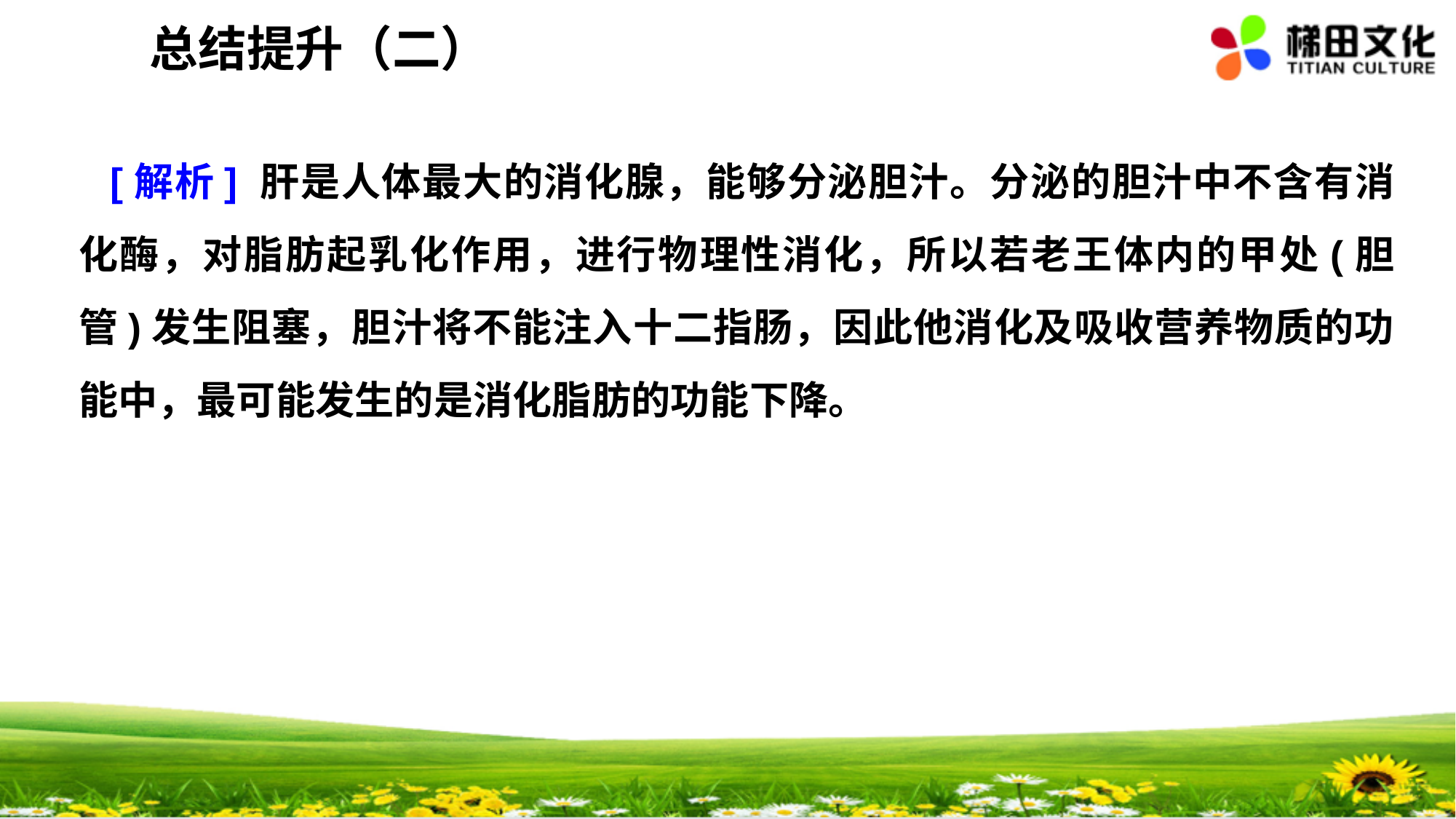

总结提升（二）
[解析] 肝是人体最大的消化腺，能够分泌胆汁。分泌的胆汁中不含有消化酶，对脂肪起乳化作用，进行物理性消化，所以若老王体内的甲处(胆管)发生阻塞，胆汁将不能注入十二指肠，因此他消化及吸收营养物质的功能中，最可能发生的是消化脂肪的功能下降。